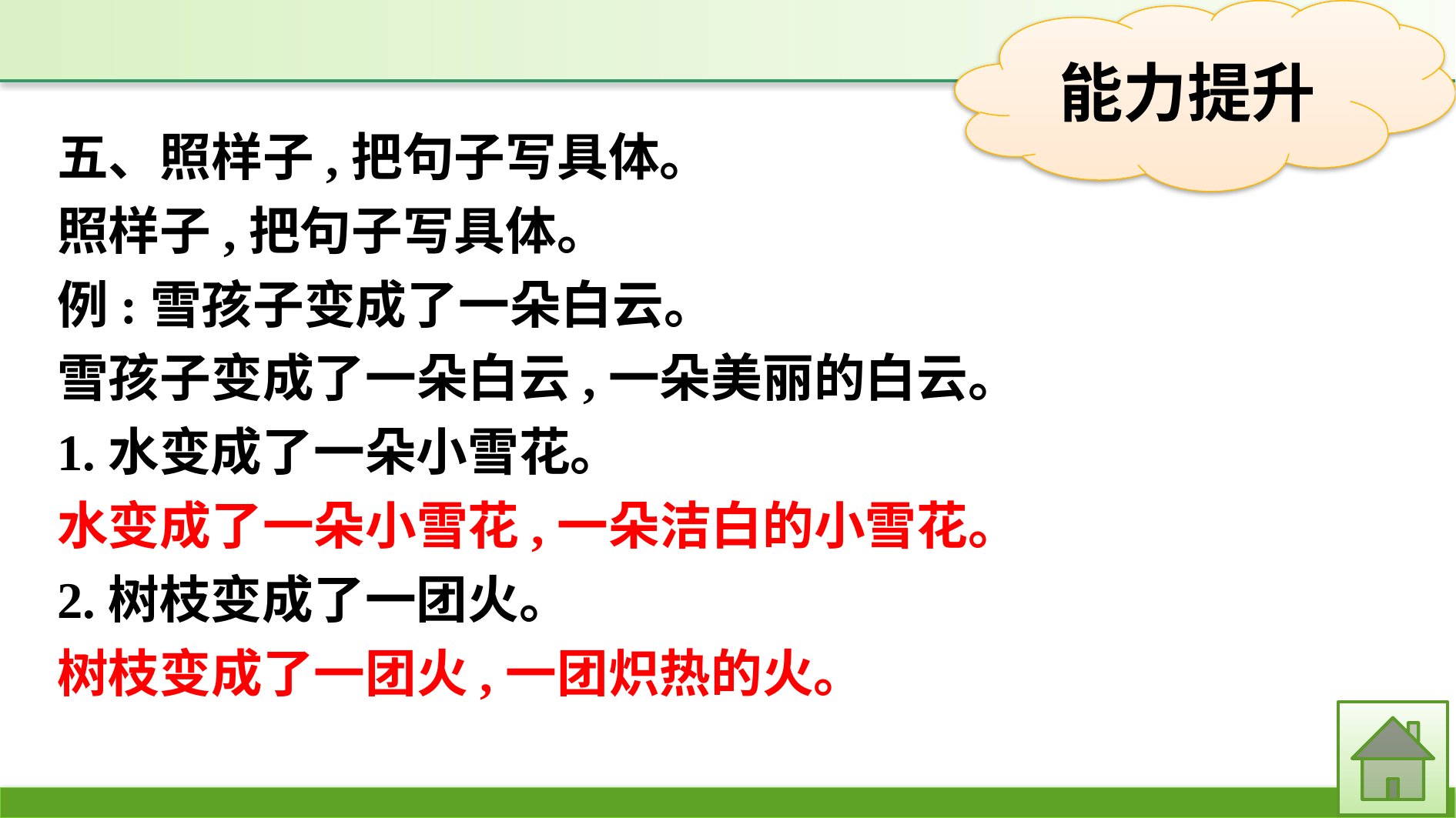

五、照样子,把句子写具体。
照样子,把句子写具体。
例:雪孩子变成了一朵白云。
雪孩子变成了一朵白云,一朵美丽的白云。
1.水变成了一朵小雪花。
水变成了一朵小雪花,一朵洁白的小雪花。
2.树枝变成了一团火。
树枝变成了一团火,一团炽热的火。